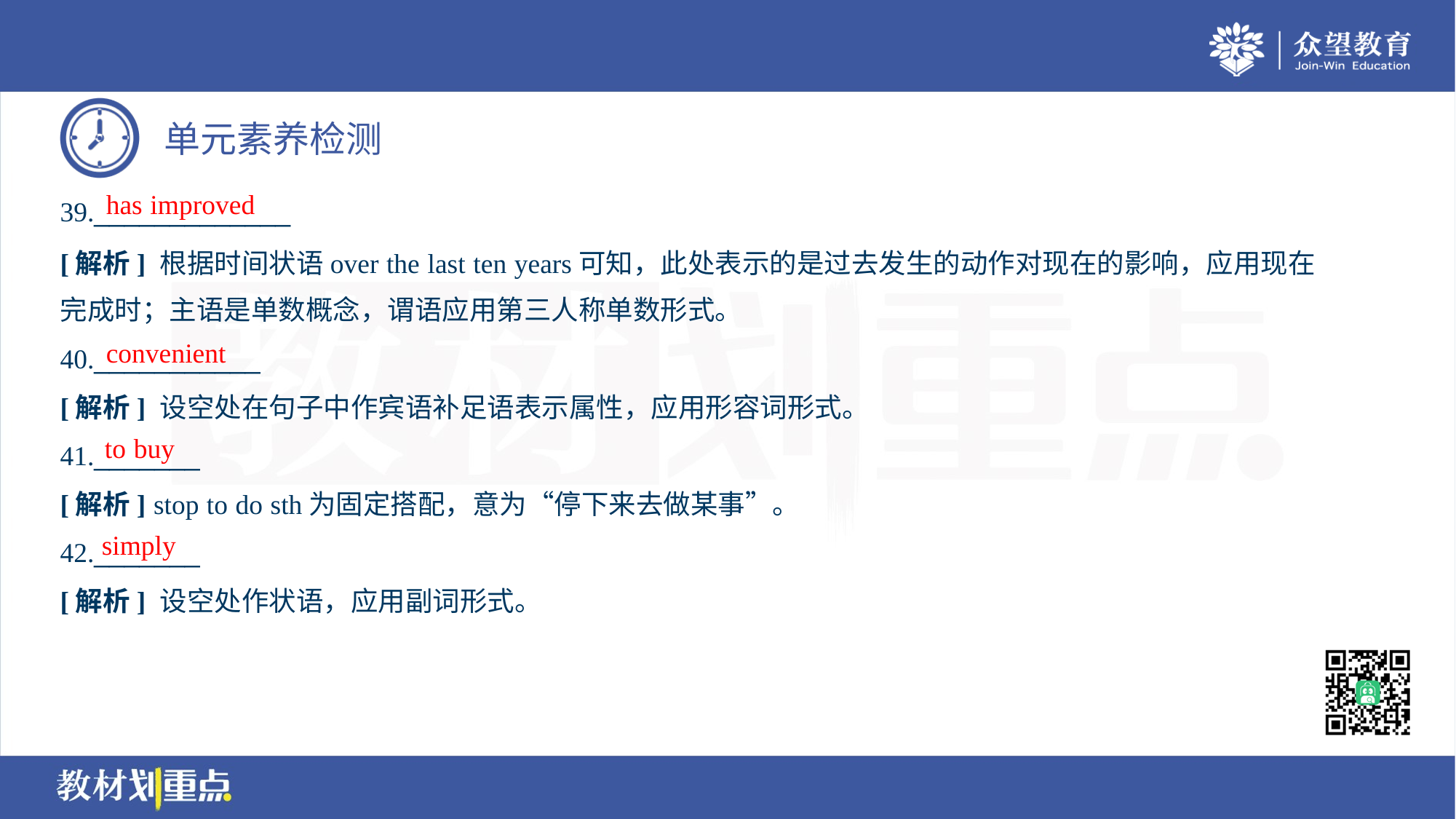

has improved
39._____________
[解析] 根据时间状语over the last ten years可知，此处表示的是过去发生的动作对现在的影响，应用现在
完成时；主语是单数概念，谓语应用第三人称单数形式。
convenient
40.___________
[解析] 设空处在句子中作宾语补足语表示属性，应用形容词形式。
to buy
41._______
[解析] stop to do sth为固定搭配，意为“停下来去做某事”。
simply
42._______
[解析] 设空处作状语，应用副词形式。